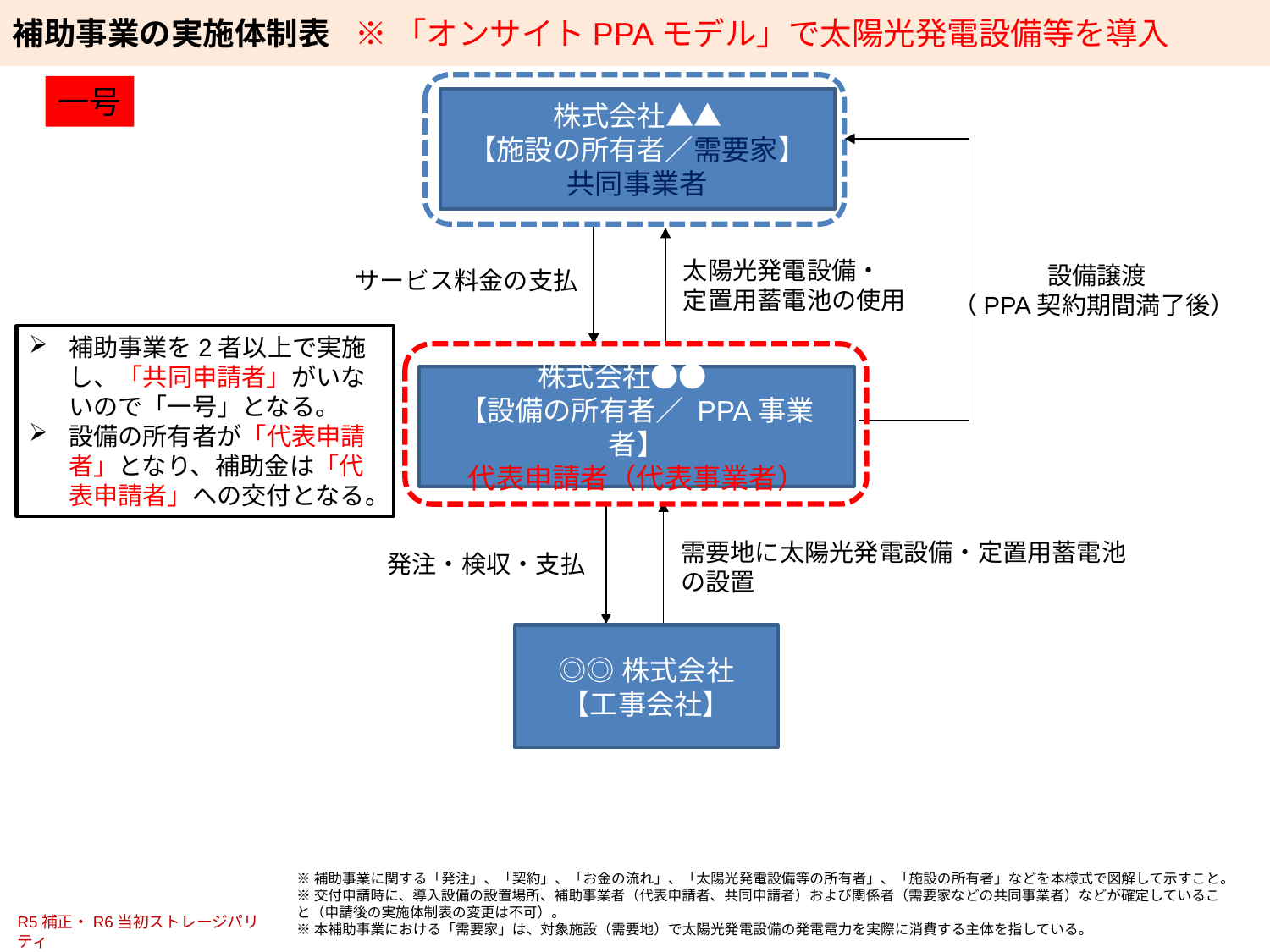

※「オンサイトPPAモデル」で太陽光発電設備等を導入

一号
株式会社▲▲
【施設の所有者／需要家】
共同事業者
太陽光発電設備・
定置用蓄電池の使用
設備譲渡
（PPA契約期間満了後）
サービス料金の支払
補助事業を2者以上で実施し、「共同申請者」がいないので「一号」となる。
設備の所有者が「代表申請者」となり、補助金は「代表申請者」への交付となる。

株式会社●●　
【設備の所有者／ PPA事業者】
代表申請者（代表事業者）
需要地に太陽光発電設備・定置用蓄電池の設置
発注・検収・支払
◎◎株式会社
【工事会社】